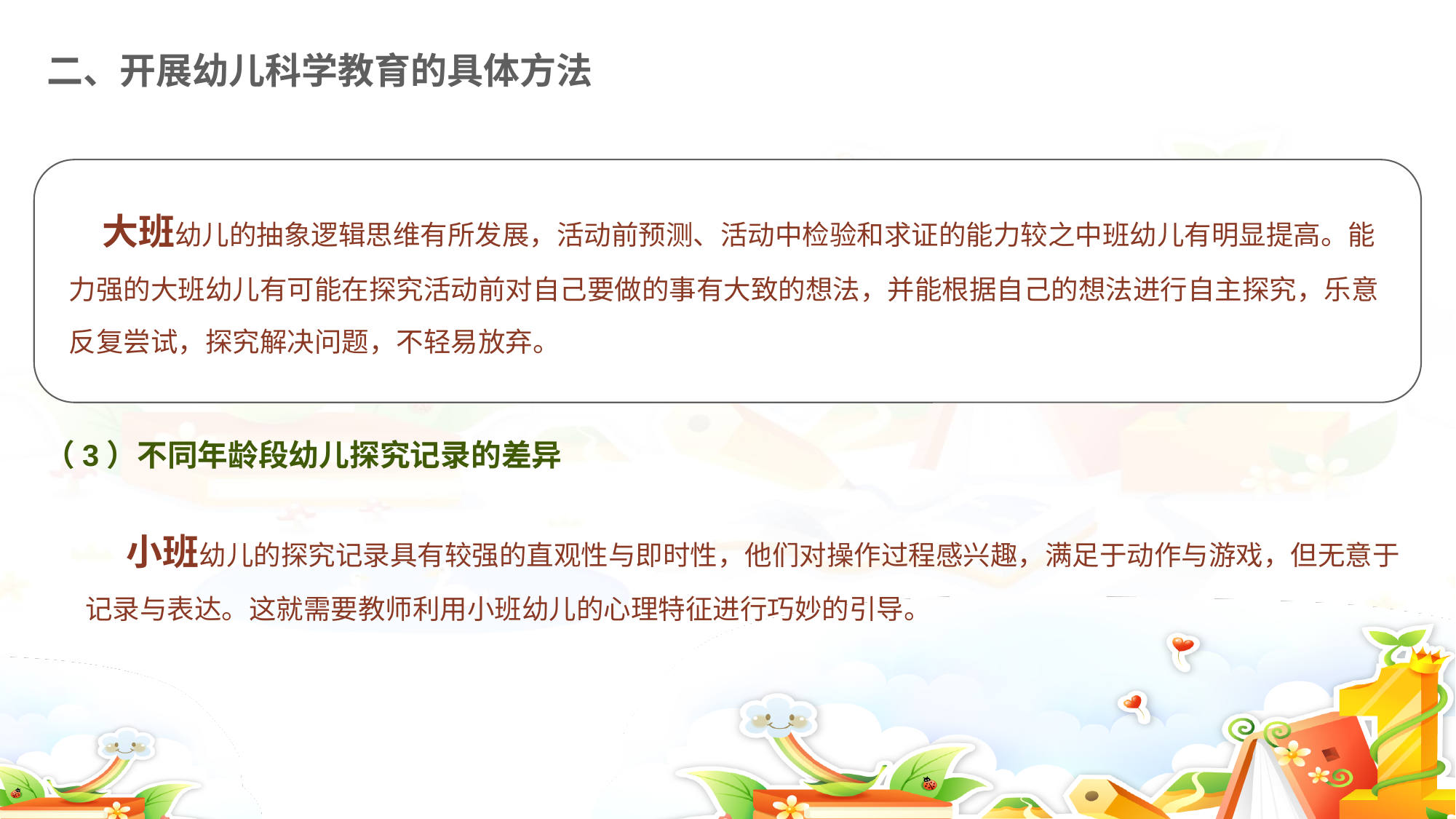

二、开展幼儿科学教育的具体方法

   大班幼儿的抽象逻辑思维有所发展，活动前预测、活动中检验和求证的能力较之中班幼儿有明显提高。能力强的大班幼儿有可能在探究活动前对自己要做的事有大致的想法，并能根据自己的想法进行自主探究，乐意反复尝试，探究解决问题，不轻易放弃。
（3）不同年龄段幼儿探究记录的差异
    小班幼儿的探究记录具有较强的直观性与即时性，他们对操作过程感兴趣，满足于动作与游戏，但无意于记录与表达。这就需要教师利用小班幼儿的心理特征进行巧妙的引导。